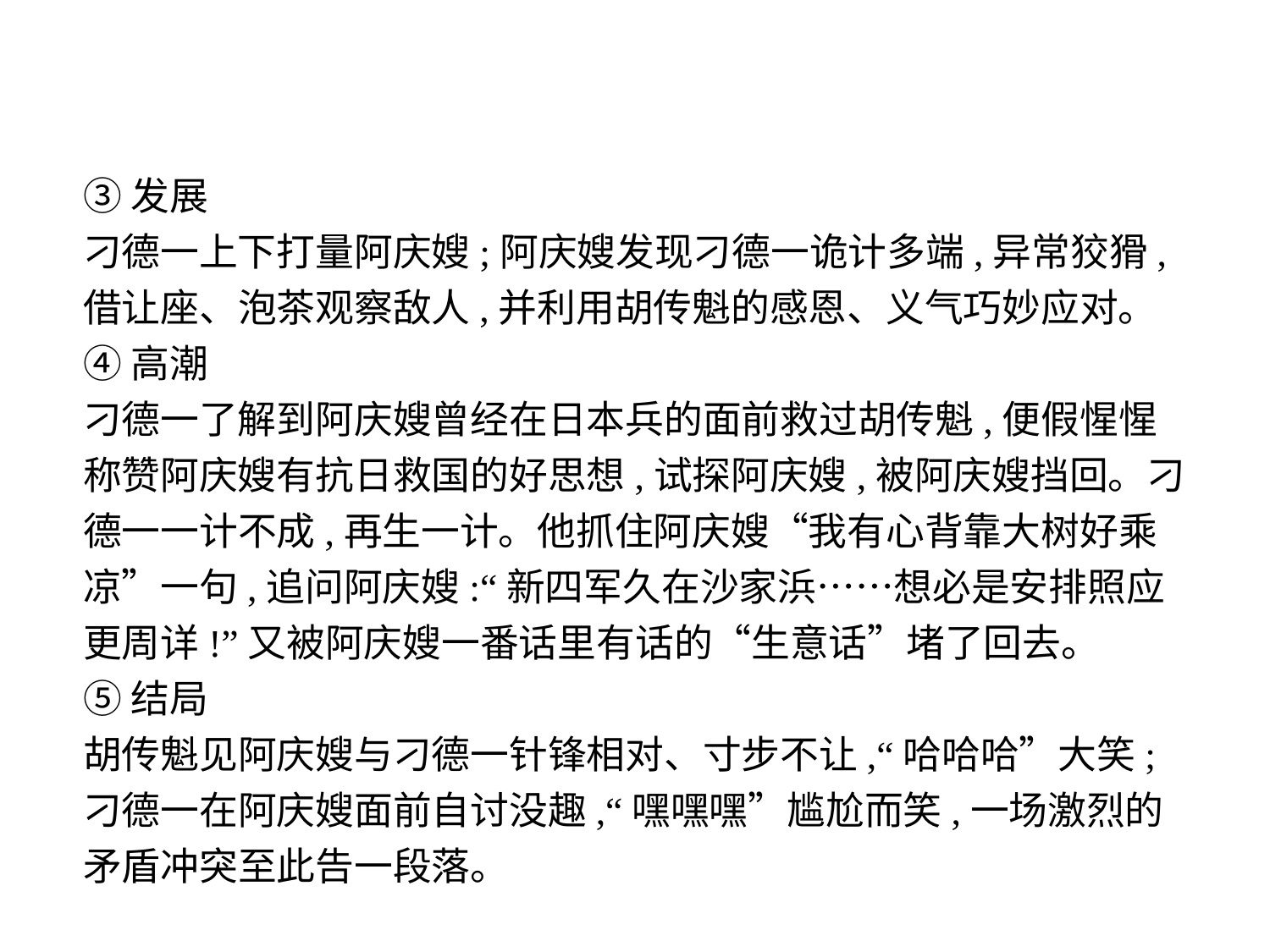

③发展
刁德一上下打量阿庆嫂;阿庆嫂发现刁德一诡计多端,异常狡猾,借让座、泡茶观察敌人,并利用胡传魁的感恩、义气巧妙应对。
④高潮
刁德一了解到阿庆嫂曾经在日本兵的面前救过胡传魁,便假惺惺称赞阿庆嫂有抗日救国的好思想,试探阿庆嫂,被阿庆嫂挡回。刁德一一计不成,再生一计。他抓住阿庆嫂“我有心背靠大树好乘凉”一句,追问阿庆嫂:“新四军久在沙家浜……想必是安排照应更周详!”又被阿庆嫂一番话里有话的“生意话”堵了回去。
⑤结局
胡传魁见阿庆嫂与刁德一针锋相对、寸步不让,“哈哈哈”大笑;刁德一在阿庆嫂面前自讨没趣,“嘿嘿嘿”尴尬而笑,一场激烈的矛盾冲突至此告一段落。
-16-